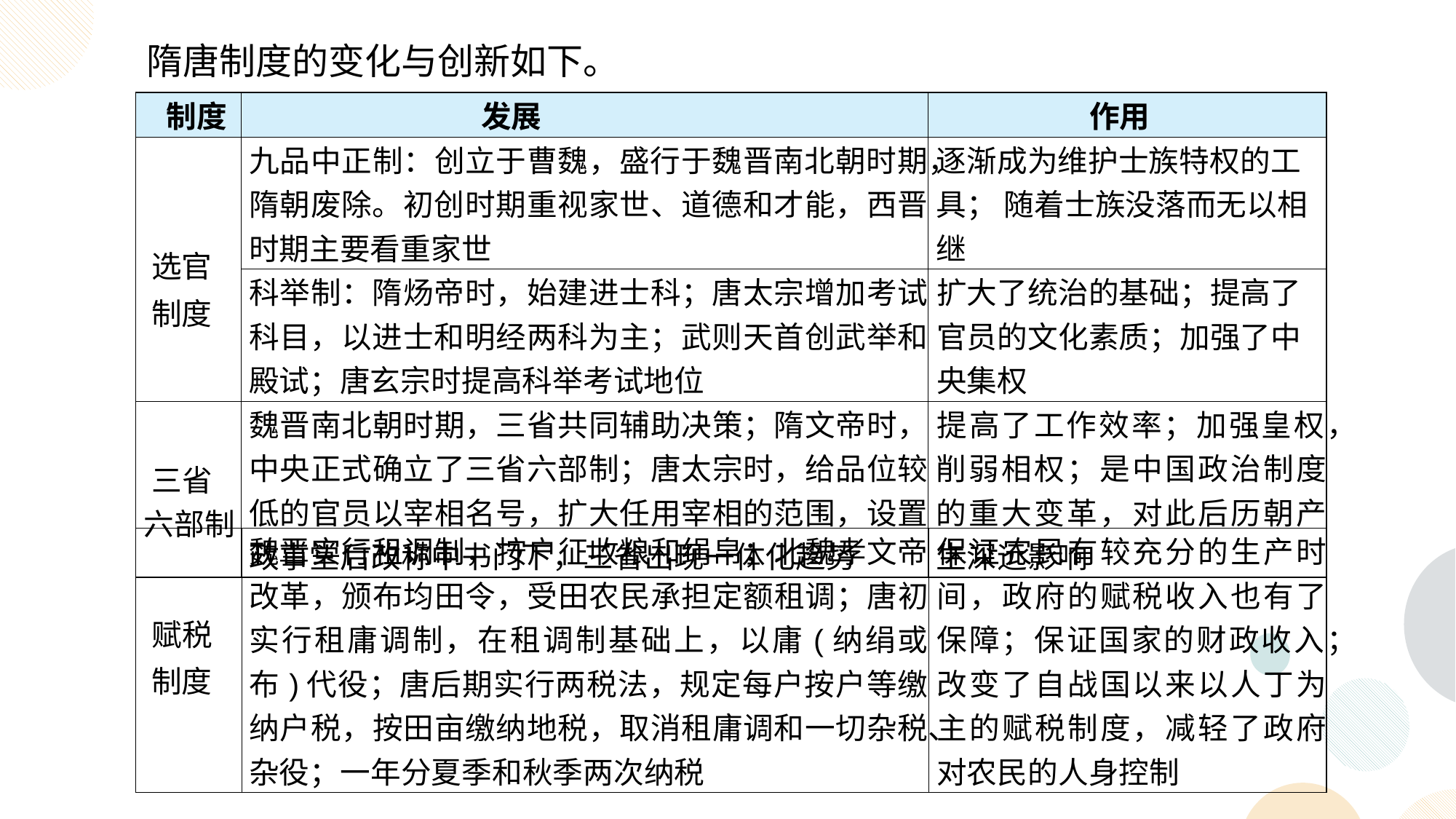

隋唐制度的变化与创新如下。
| 制度 | 发展 | 作用 |
| --- | --- | --- |
| 选官 制度 | 九品中正制：创立于曹魏，盛行于魏晋南北朝时期，隋朝废除。初创时期重视家世、道德和才能，西晋时期主要看重家世 | 逐渐成为维护士族特权的工具； 随着士族没落而无以相继 |
|  | 科举制：隋炀帝时，始建进士科；唐太宗增加考试科目，以进士和明经两科为主；武则天首创武举和殿试；唐玄宗时提高科举考试地位 | 扩大了统治的基础；提高了官员的文化素质；加强了中央集权 |
| 三省 六部制 | 魏晋南北朝时期，三省共同辅助决策；隋文帝时，中央正式确立了三省六部制；唐太宗时，给品位较低的官员以宰相名号，扩大任用宰相的范围，设置政事堂后改称中书门下，三省出现一体化趋势 | 提高了工作效率；加强皇权，削弱相权；是中国政治制度的重大变革，对此后历朝产生深远影响 |
| 赋税 制度 | 魏晋实行租调制，按户征收粮和绢帛；北魏孝文帝改革，颁布均田令，受田农民承担定额租调；唐初实行租庸调制，在租调制基础上，以庸(纳绢或布)代役；唐后期实行两税法，规定每户按户等缴纳户税，按田亩缴纳地税，取消租庸调和一切杂税、杂役；一年分夏季和秋季两次纳税 | 保证农民有较充分的生产时间，政府的赋税收入也有了保障；保证国家的财政收入；改变了自战国以来以人丁为主的赋税制度，减轻了政府对农民的人身控制 |
| --- | --- | --- |